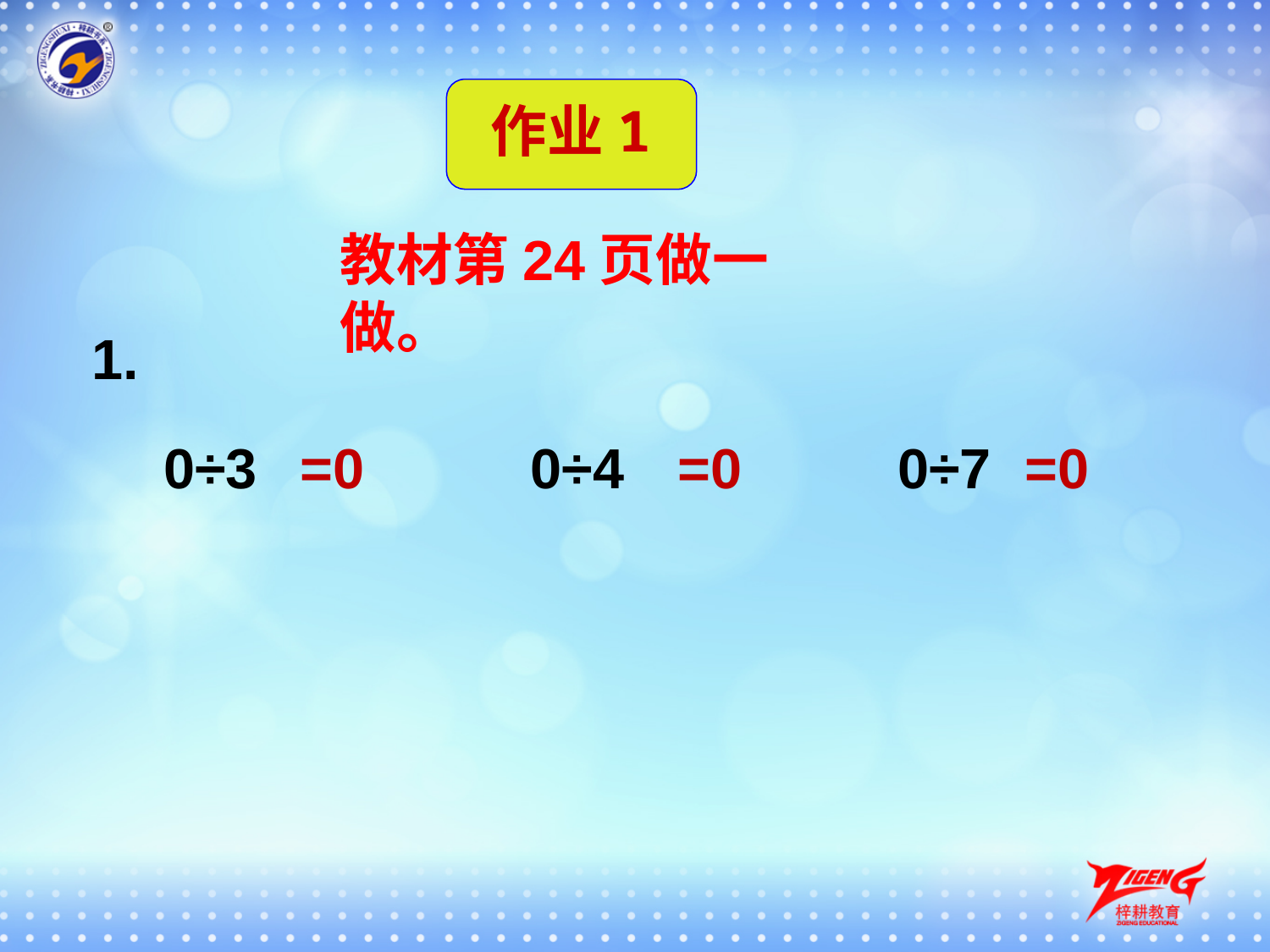

作业1
教材第24页做一做。
1.
0÷3
=0
0÷4
=0
0÷7
=0